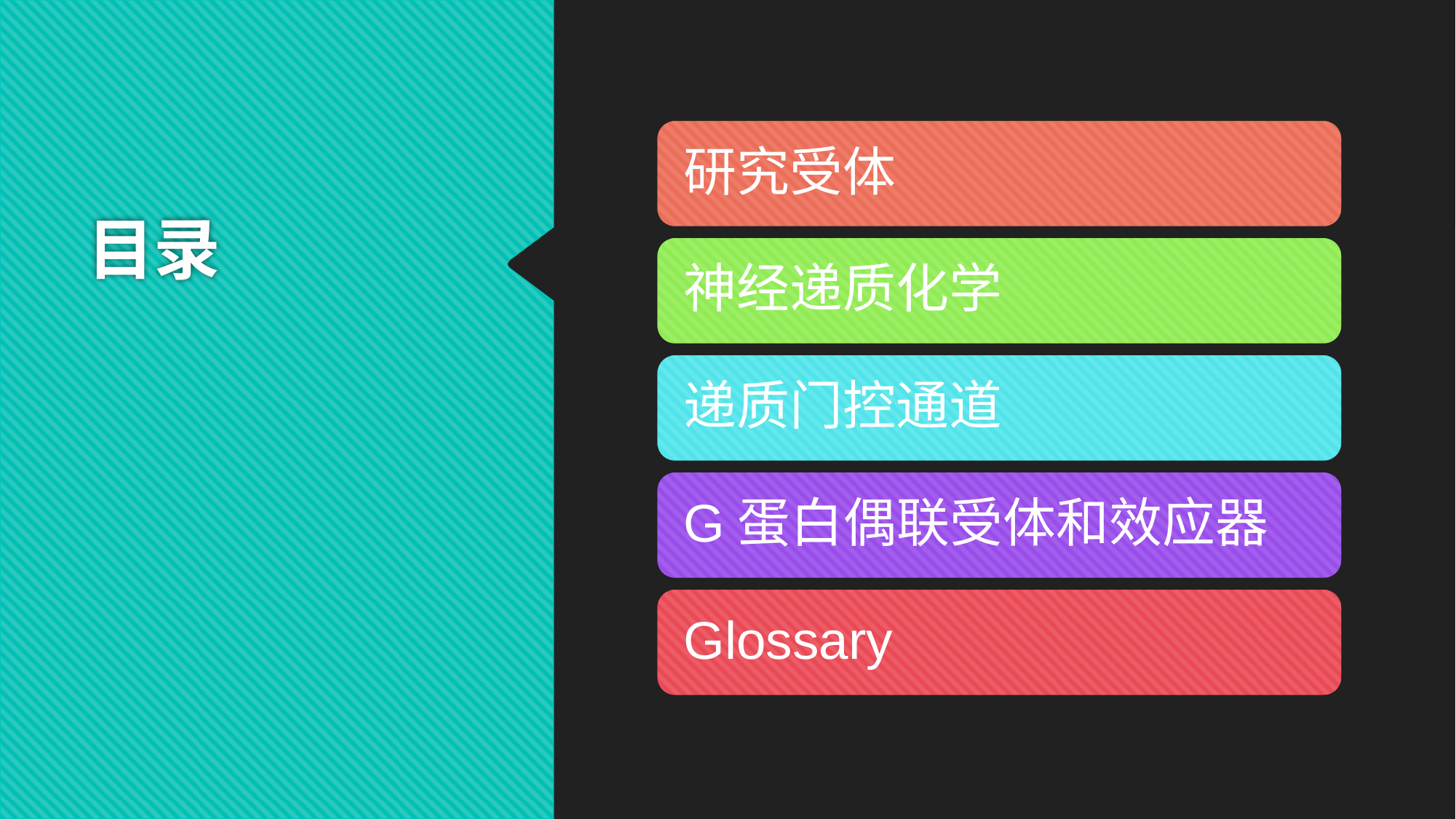

研究受体
神经递质化学
递质门控通道
G蛋白偶联受体和效应器
Glossary
# 目录